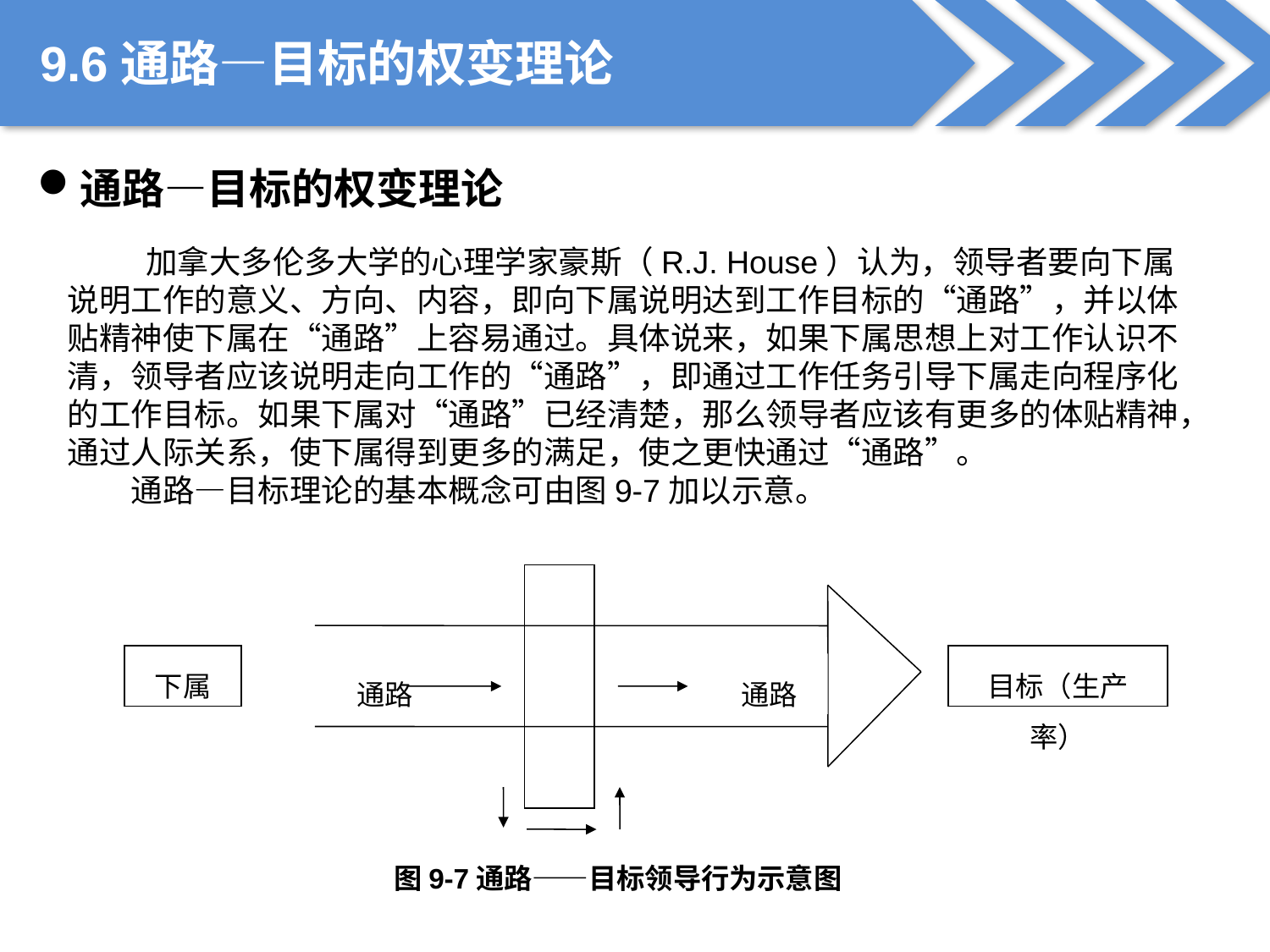

9.6通路—目标的权变理论
通路—目标的权变理论
 加拿大多伦多大学的心理学家豪斯（R.J. House）认为，领导者要向下属说明工作的意义、方向、内容，即向下属说明达到工作目标的“通路”，并以体贴精神使下属在“通路”上容易通过。具体说来，如果下属思想上对工作认识不清，领导者应该说明走向工作的“通路”，即通过工作任务引导下属走向程序化的工作目标。如果下属对“通路”已经清楚，那么领导者应该有更多的体贴精神，通过人际关系，使下属得到更多的满足，使之更快通过“通路”。
通路—目标理论的基本概念可由图9-7加以示意。

下属
目标（生产率）
通路
通路

图9-7通路——目标领导行为示意图